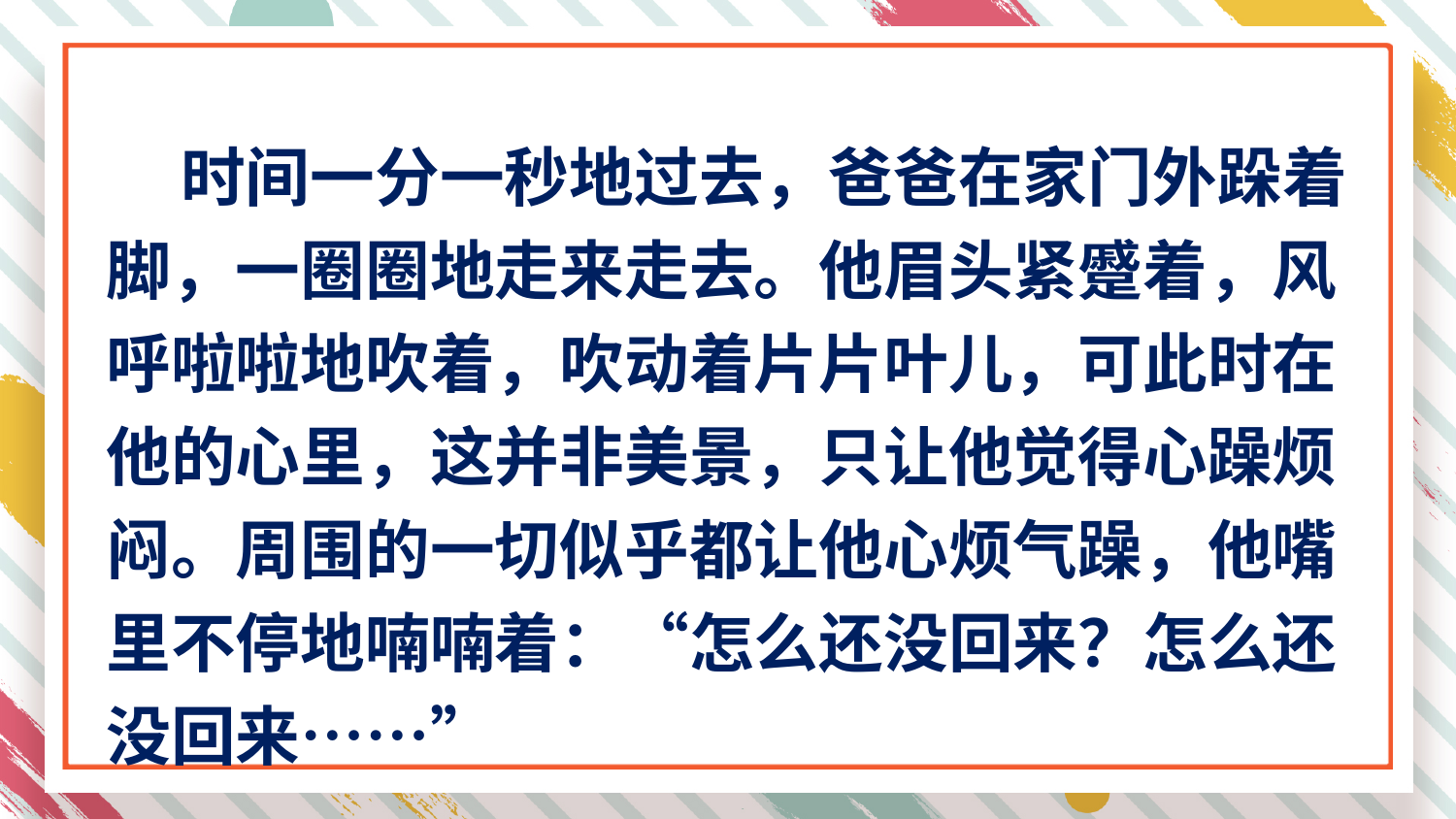

时间一分一秒地过去，爸爸在家门外跺着脚，一圈圈地走来走去。他眉头紧蹙着，风呼啦啦地吹着，吹动着片片叶儿，可此时在他的心里，这并非美景，只让他觉得心躁烦闷。周围的一切似乎都让他心烦气躁，他嘴里不停地喃喃着：“怎么还没回来？怎么还没回来……”